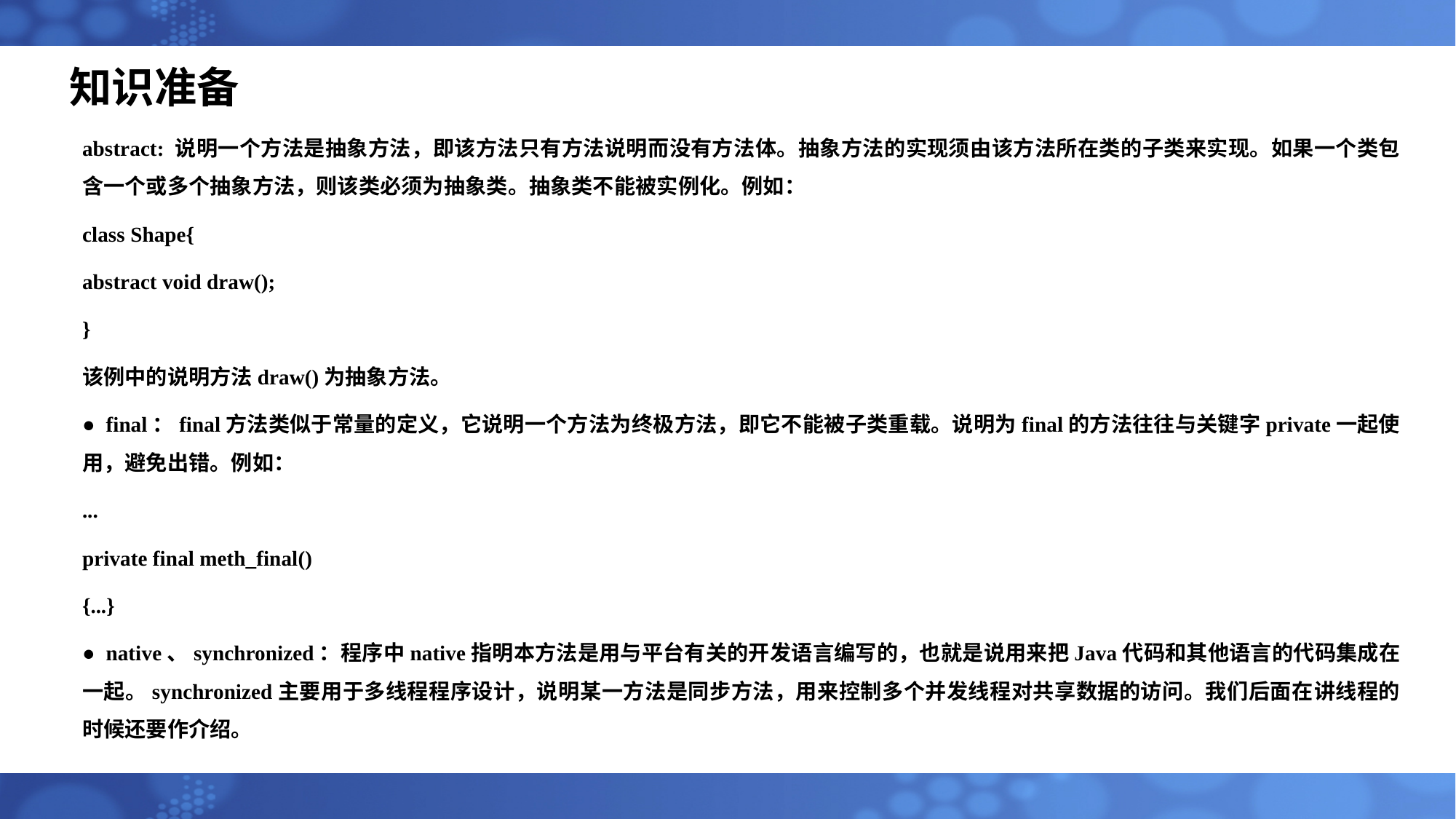

# 知识准备
abstract: 说明一个方法是抽象方法，即该方法只有方法说明而没有方法体。抽象方法的实现须由该方法所在类的子类来实现。如果一个类包含一个或多个抽象方法，则该类必须为抽象类。抽象类不能被实例化。例如：
class Shape{
abstract void draw();
}
该例中的说明方法draw()为抽象方法。
●  final：final方法类似于常量的定义，它说明一个方法为终极方法，即它不能被子类重载。说明为final的方法往往与关键字private一起使用，避免出错。例如：
...
private final meth_final()
{...}
●  native、synchronized：程序中native指明本方法是用与平台有关的开发语言编写的，也就是说用来把Java代码和其他语言的代码集成在一起。synchronized主要用于多线程程序设计，说明某一方法是同步方法，用来控制多个并发线程对共享数据的访问。我们后面在讲线程的时候还要作介绍。